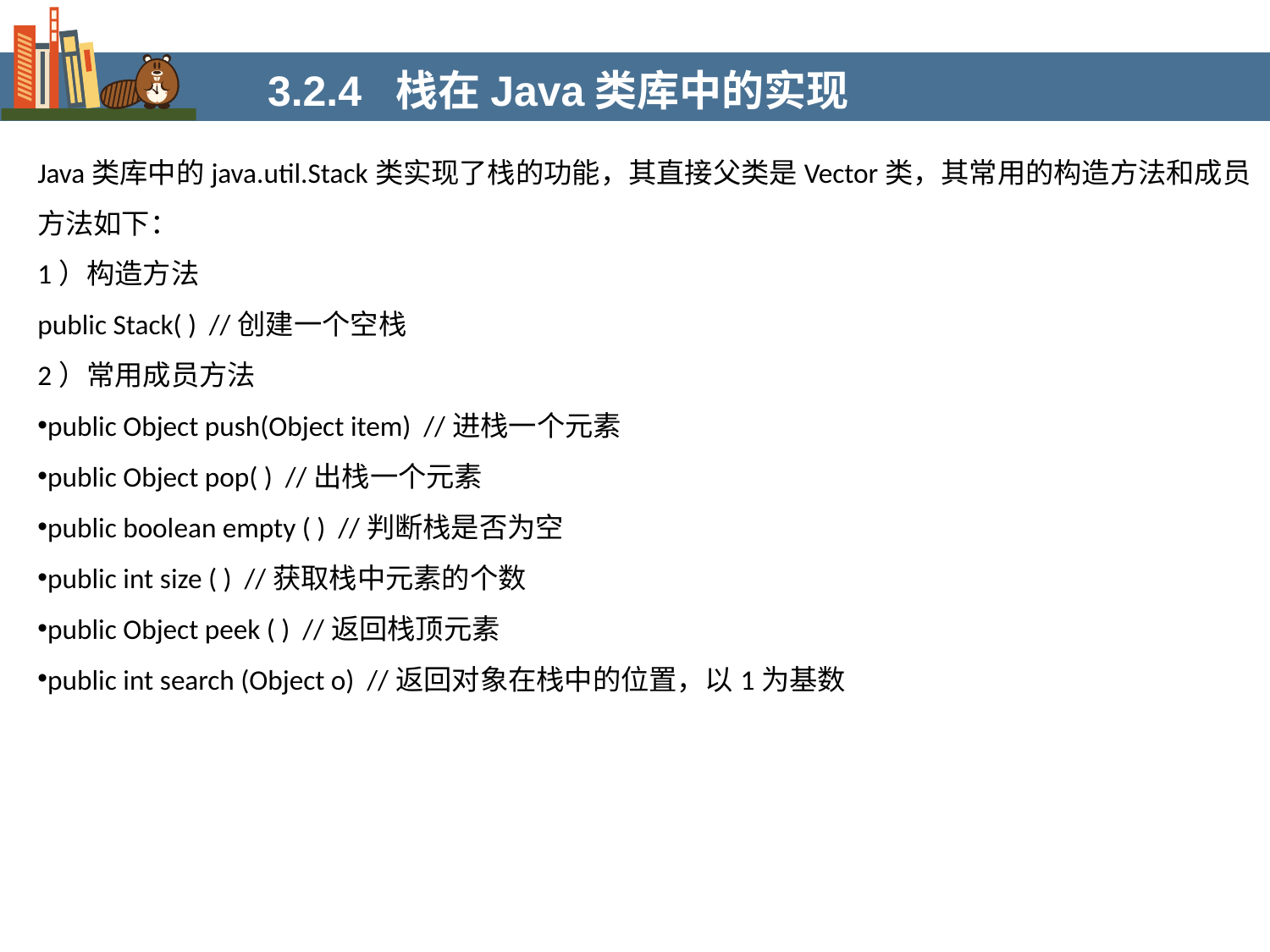

3.2.4  栈在Java类库中的实现
Java类库中的java.util.Stack类实现了栈的功能，其直接父类是Vector类，其常用的构造方法和成员方法如下：
1）构造方法
public Stack( )  //创建一个空栈
2）常用成员方法
public Object push(Object item)  //进栈一个元素
public Object pop( )  //出栈一个元素
public boolean empty ( )  //判断栈是否为空
public int size ( )  //获取栈中元素的个数
public Object peek ( )  //返回栈顶元素
public int search (Object o)  //返回对象在栈中的位置，以1为基数